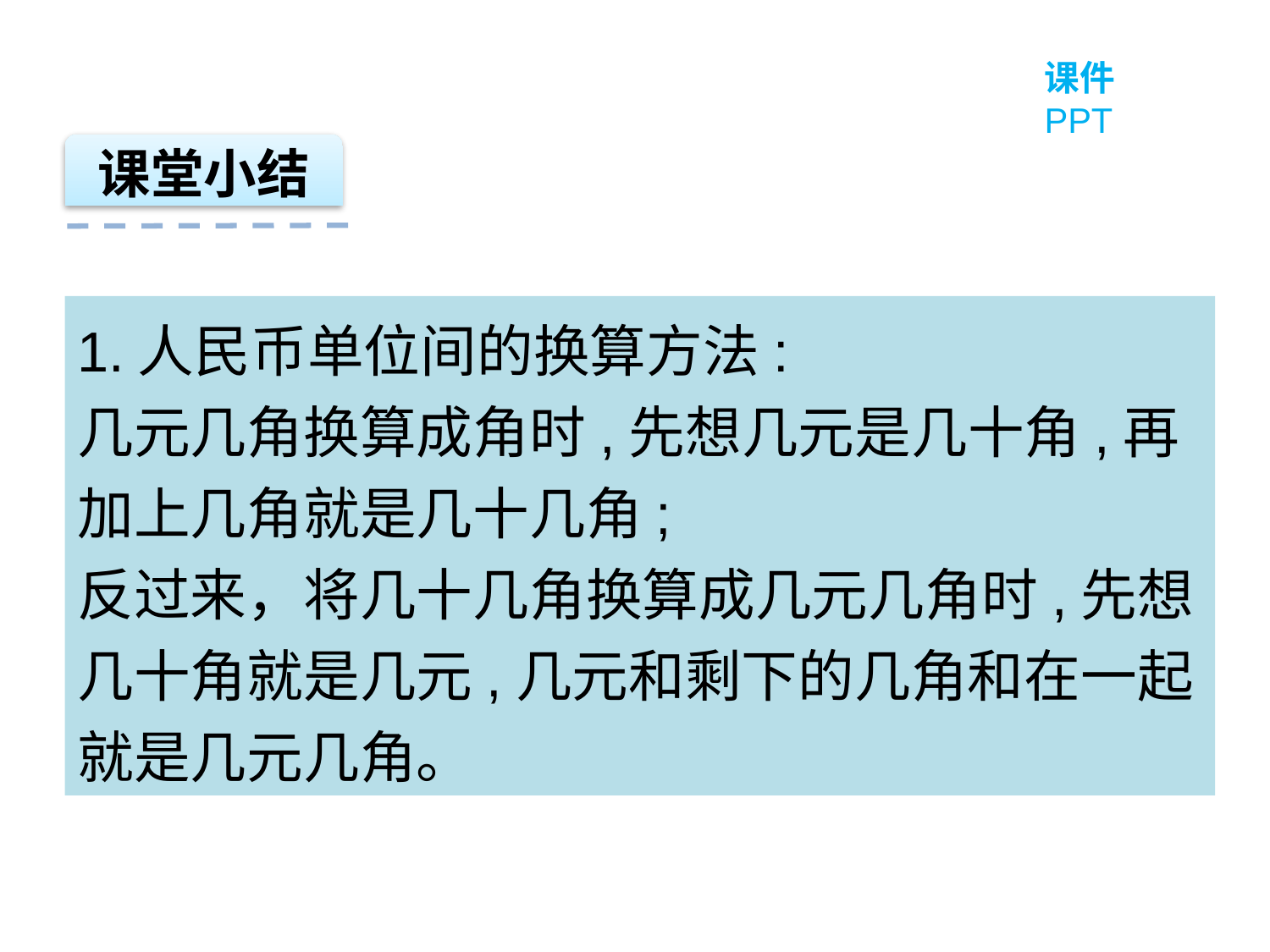

课堂小结
1.人民币单位间的换算方法:
几元几角换算成角时,先想几元是几十角,再加上几角就是几十几角;
反过来，将几十几角换算成几元几角时,先想几十角就是几元,几元和剩下的几角和在一起就是几元几角。